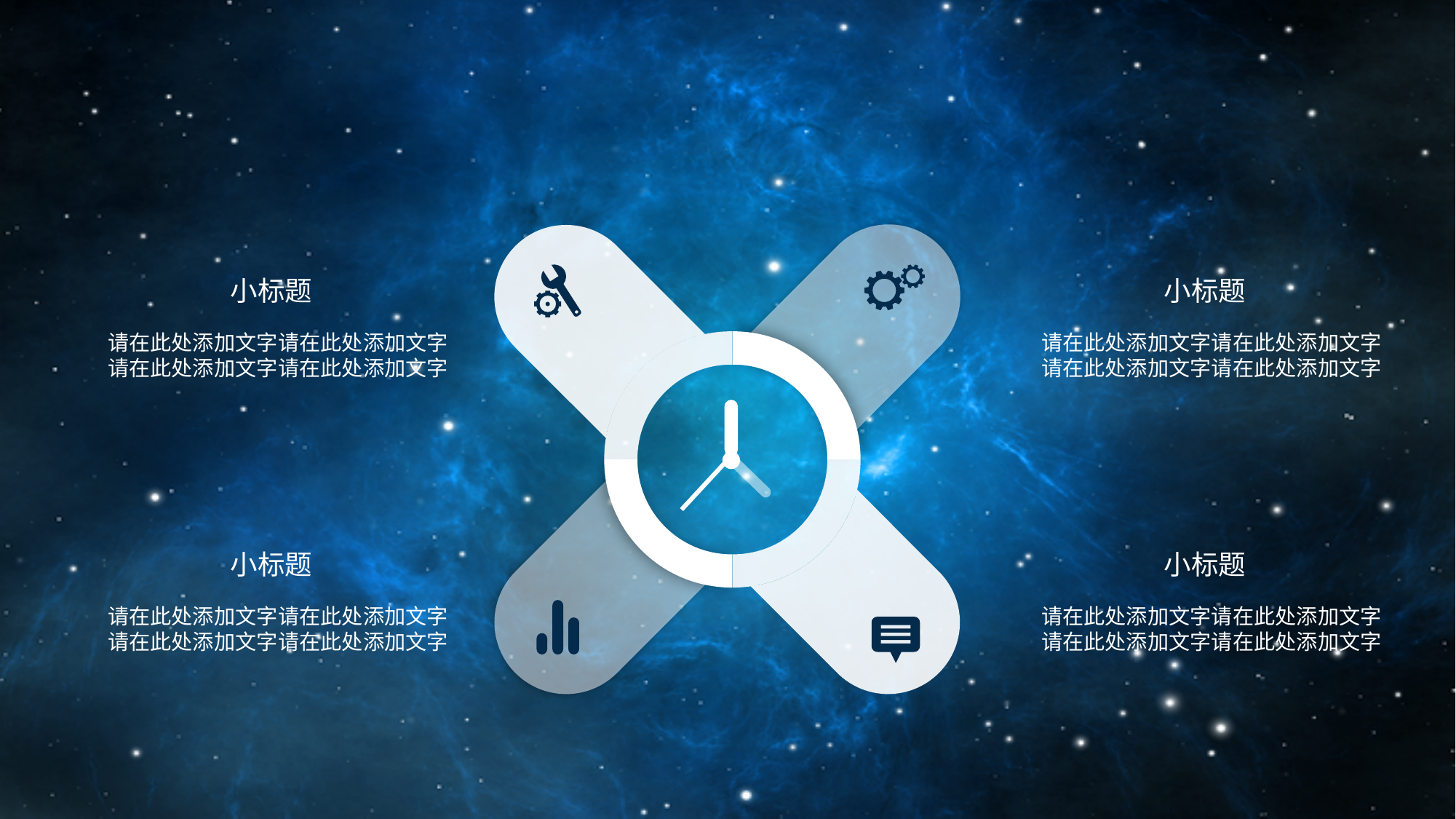

小标题
小标题
请在此处添加文字请在此处添加文字请在此处添加文字请在此处添加文字
请在此处添加文字请在此处添加文字请在此处添加文字请在此处添加文字

小标题
小标题
请在此处添加文字请在此处添加文字请在此处添加文字请在此处添加文字
请在此处添加文字请在此处添加文字请在此处添加文字请在此处添加文字